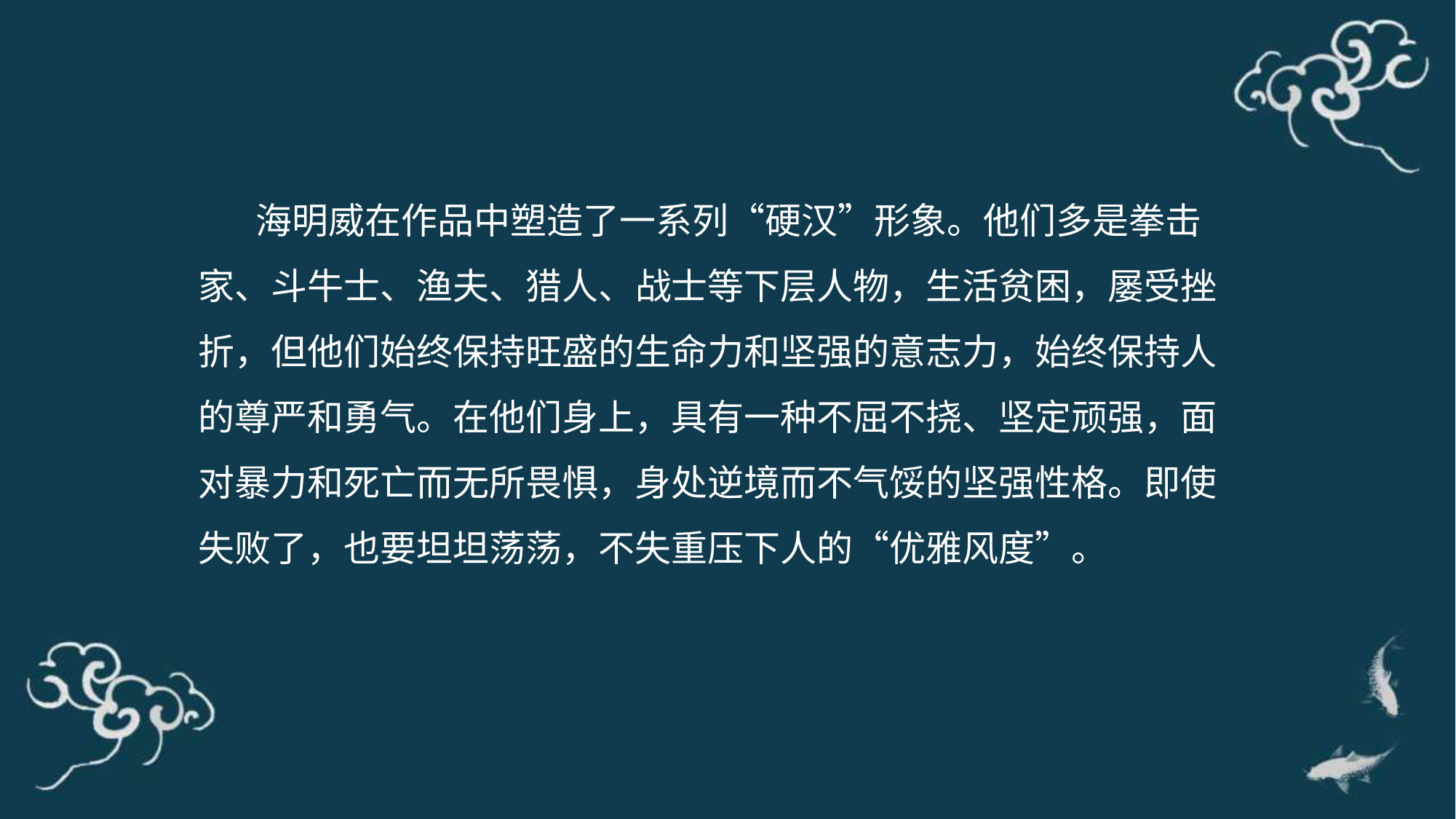

海明威在作品中塑造了一系列“硬汉”形象。他们多是拳击家、斗牛士、渔夫、猎人、战士等下层人物，生活贫困，屡受挫折，但他们始终保持旺盛的生命力和坚强的意志力，始终保持人的尊严和勇气。在他们身上，具有一种不屈不挠、坚定顽强，面对暴力和死亡而无所畏惧，身处逆境而不气馁的坚强性格。即使失败了，也要坦坦荡荡，不失重压下人的“优雅风度”。